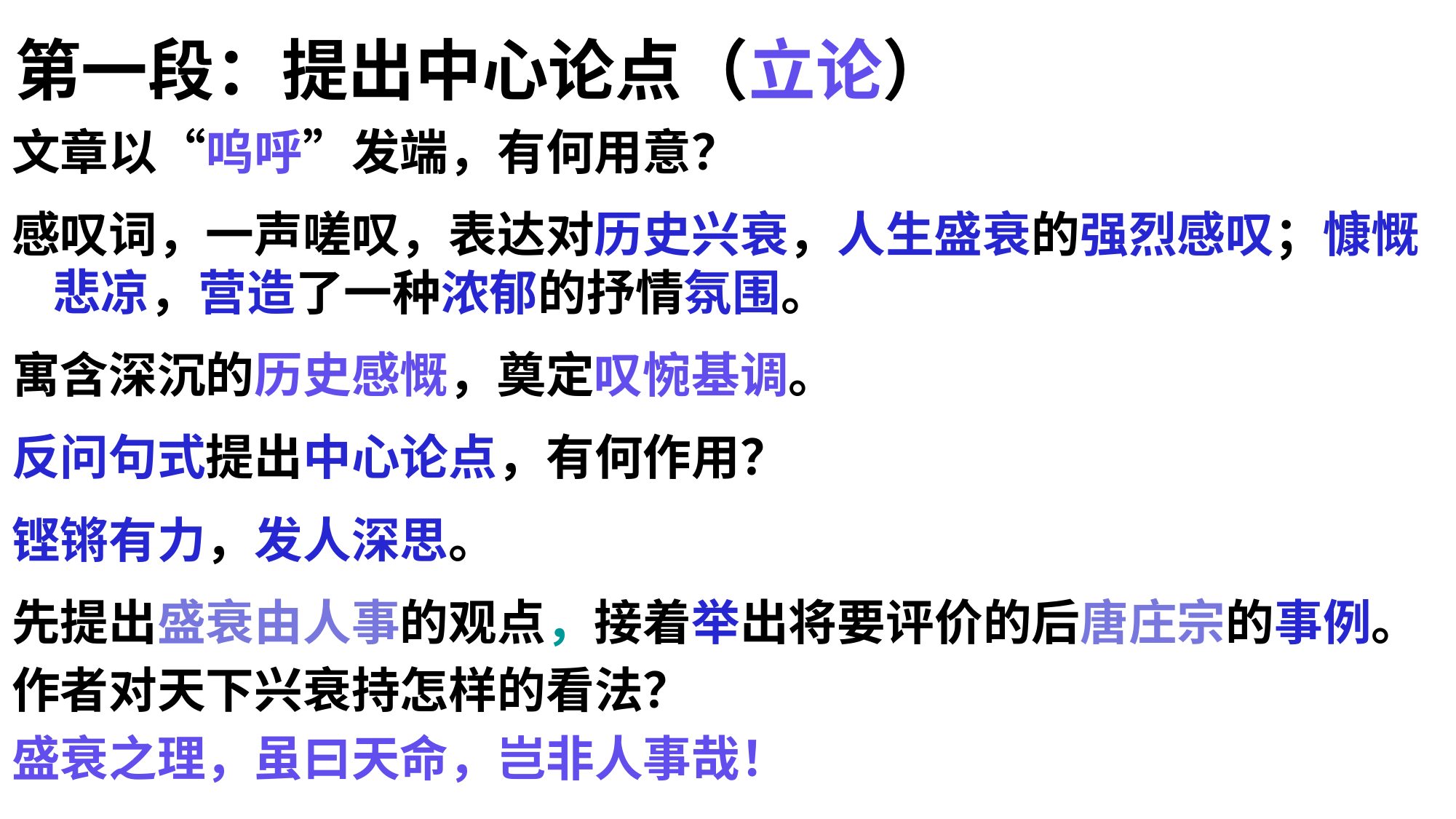

# 第一段：提出中心论点（立论）
文章以“呜呼”发端，有何用意？
感叹词，一声嗟叹，表达对历史兴衰，人生盛衰的强烈感叹；慷慨悲凉，营造了一种浓郁的抒情氛围。
寓含深沉的历史感慨，奠定叹惋基调。
反问句式提出中心论点，有何作用？
铿锵有力，发人深思。
先提出盛衰由人事的观点，接着举出将要评价的后唐庄宗的事例。
作者对天下兴衰持怎样的看法？
盛衰之理，虽曰天命，岂非人事哉！